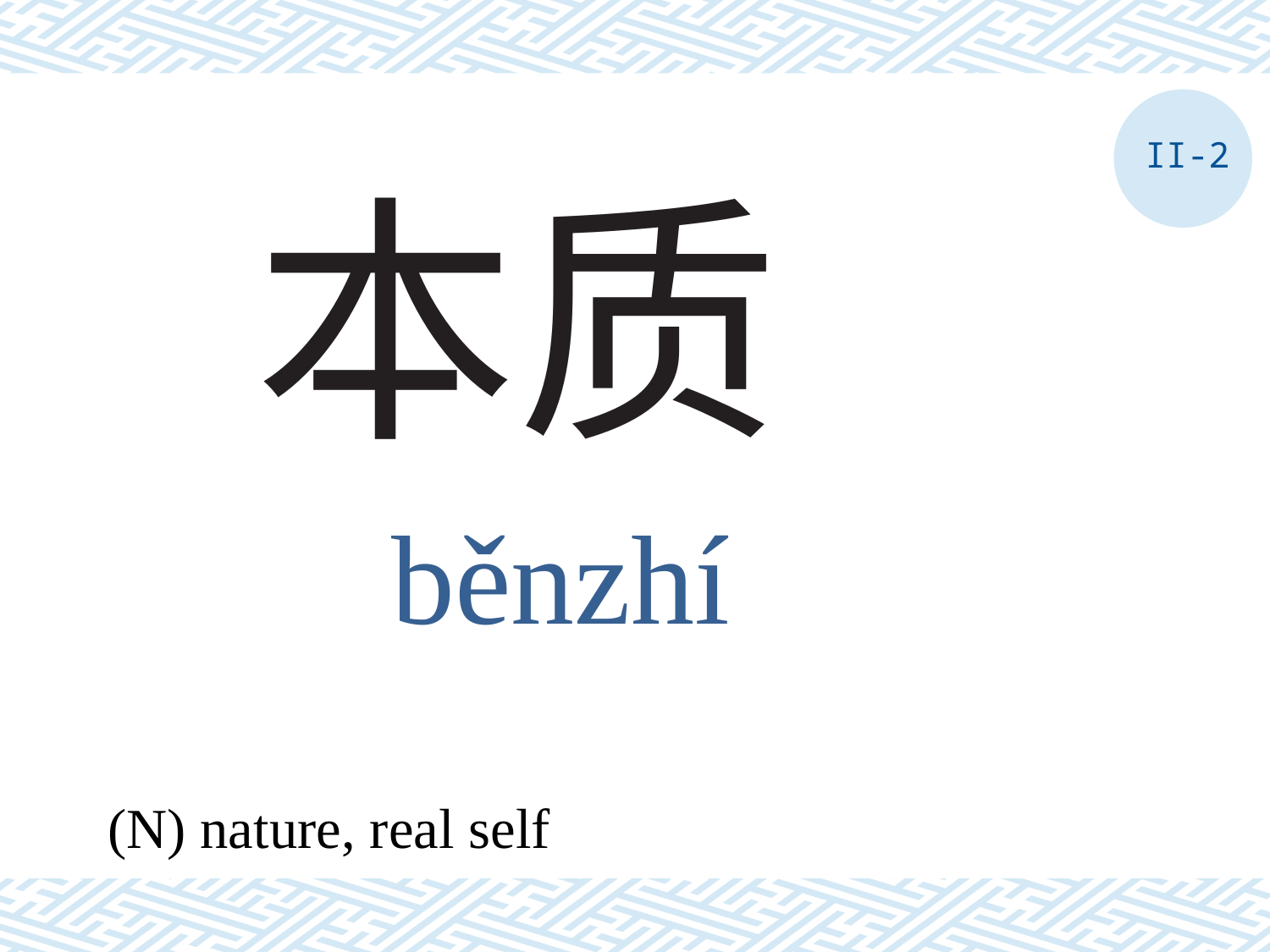

II-2

# 本质
běnzhí
(N) nature, real self